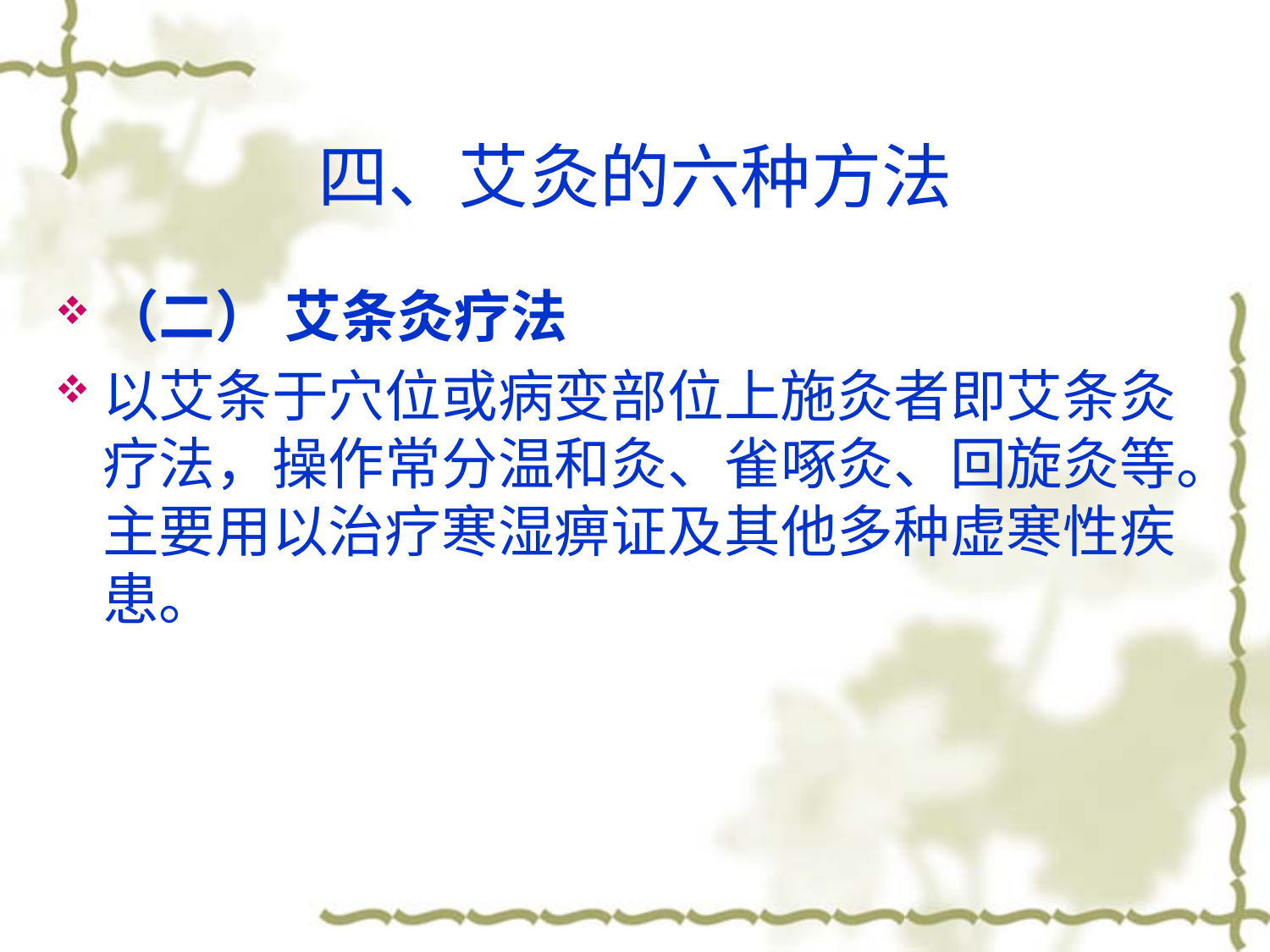

# 四、艾灸的六种方法
（二） 艾条灸疗法
以艾条于穴位或病变部位上施灸者即艾条灸疗法，操作常分温和灸、雀啄灸、回旋灸等。主要用以治疗寒湿痹证及其他多种虚寒性疾患。